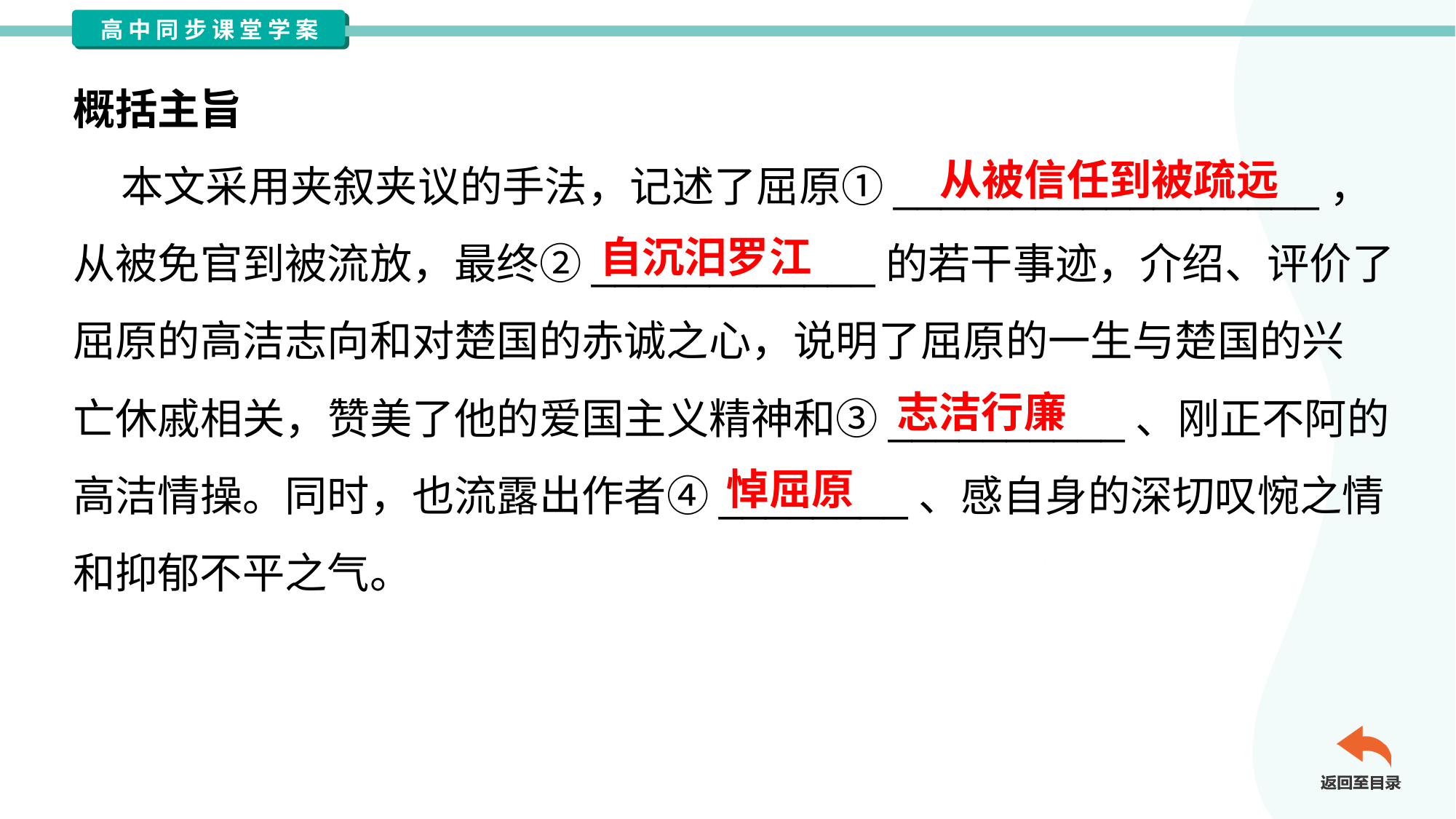

概括主旨
    本文采用夹叙夹议的手法，记述了屈原①__________________，
从被免官到被流放，最终②____________的若干事迹，介绍、评价了
屈原的高洁志向和对楚国的赤诚之心，说明了屈原的一生与楚国的兴
亡休戚相关，赞美了他的爱国主义精神和③__________、刚正不阿的
高洁情操。同时，也流露出作者④________、感自身的深切叹惋之情
和抑郁不平之气。
从被信任到被疏远
自沉汨罗江
志洁行廉
悼屈原